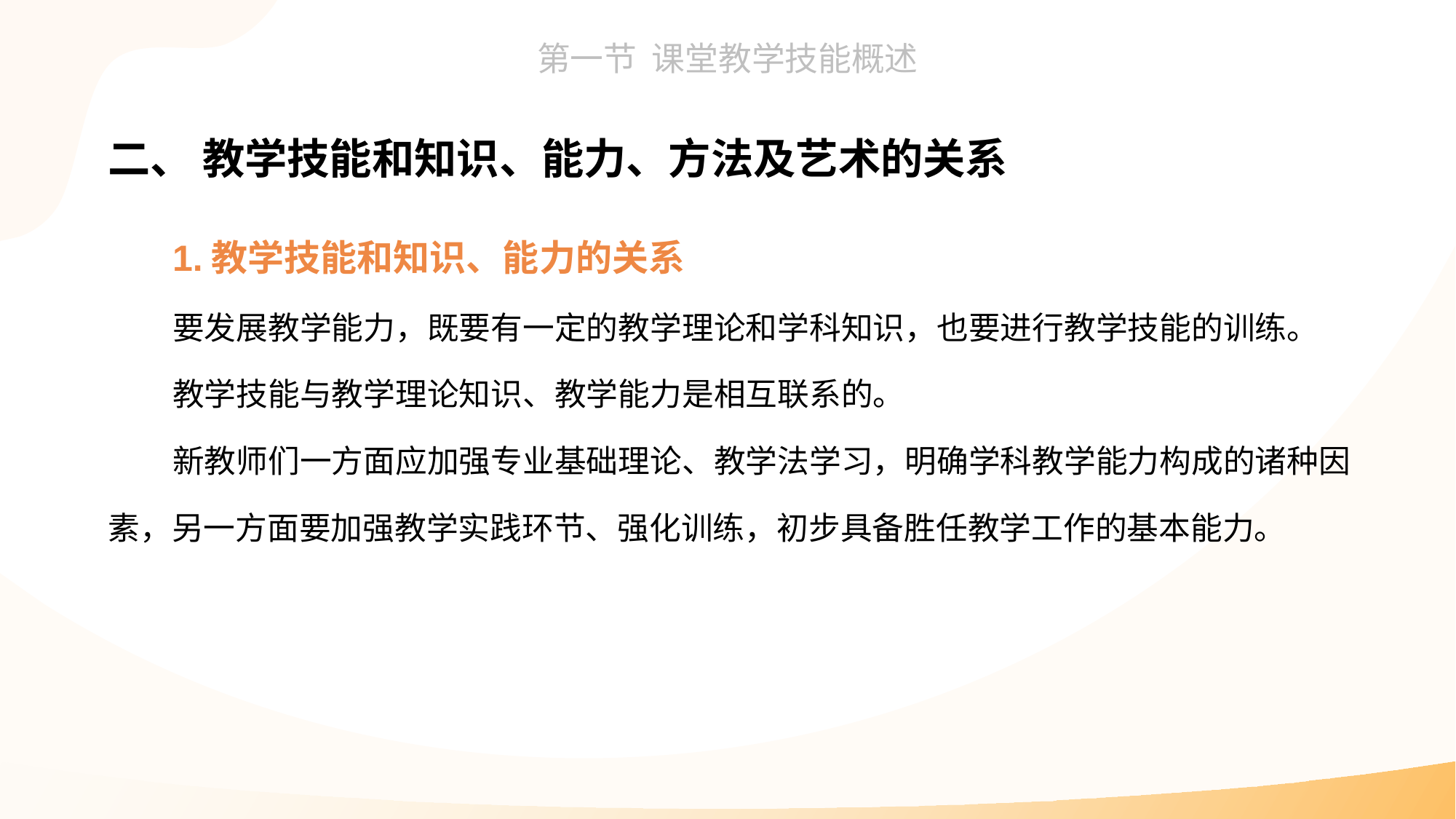

二、 教学技能和知识、能力、方法及艺术的关系
1.教学技能和知识、能力的关系
要发展教学能力，既要有一定的教学理论和学科知识，也要进行教学技能的训练。
教学技能与教学理论知识、教学能力是相互联系的。
新教师们一方面应加强专业基础理论、教学法学习，明确学科教学能力构成的诸种因素，另一方面要加强教学实践环节、强化训练，初步具备胜任教学工作的基本能力。